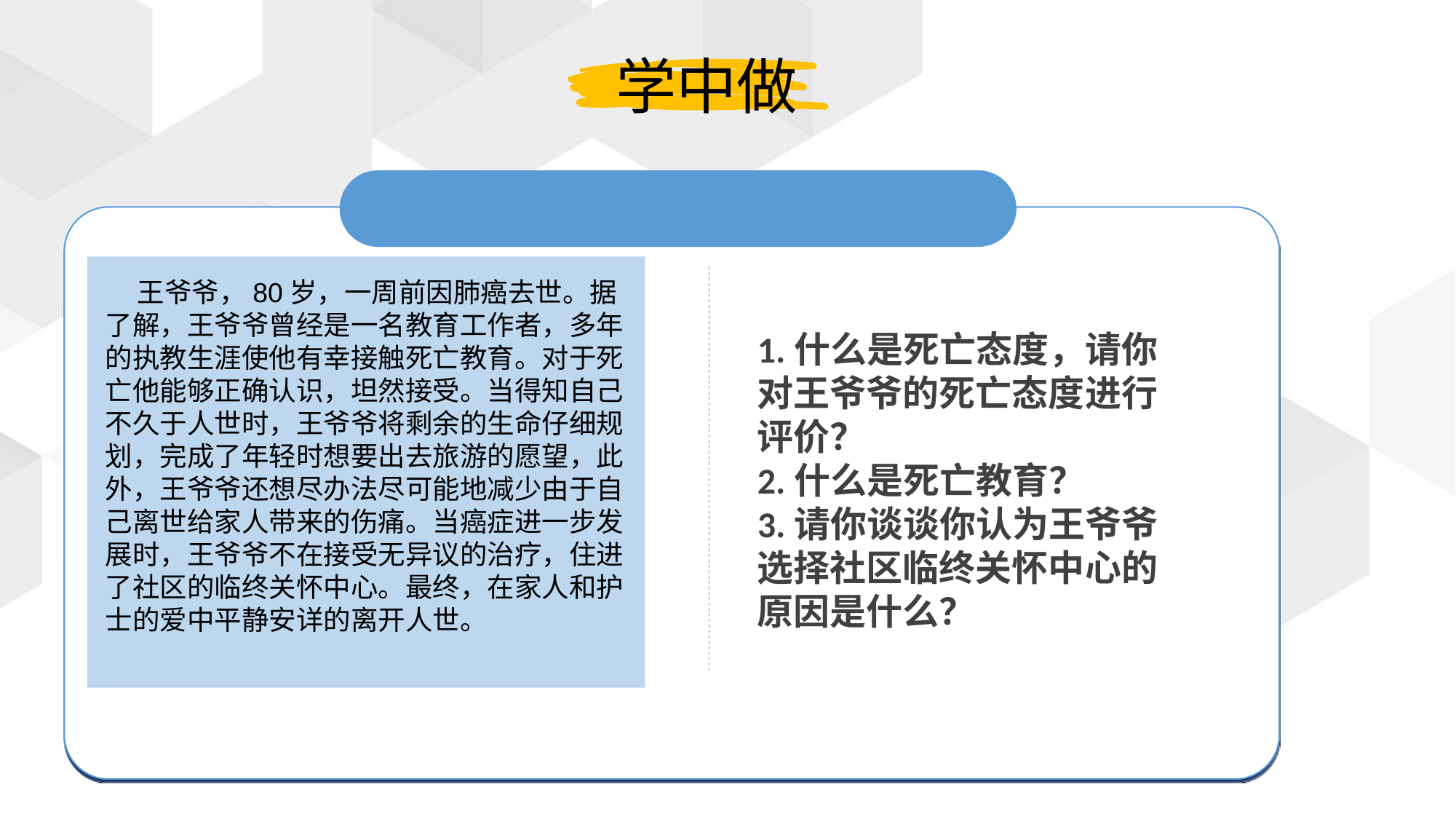

学中做

王爷爷，80岁，一周前因肺癌去世。据了解，王爷爷曾经是一名教育工作者，多年的执教生涯使他有幸接触死亡教育。对于死亡他能够正确认识，坦然接受。当得知自己不久于人世时，王爷爷将剩余的生命仔细规划，完成了年轻时想要出去旅游的愿望，此外，王爷爷还想尽办法尽可能地减少由于自己离世给家人带来的伤痛。当癌症进一步发展时，王爷爷不在接受无异议的治疗，住进了社区的临终关怀中心。最终，在家人和护士的爱中平静安详的离开人世。
1.什么是死亡态度，请你对王爷爷的死亡态度进行评价？
2.什么是死亡教育？
3.请你谈谈你认为王爷爷选择社区临终关怀中心的原因是什么？